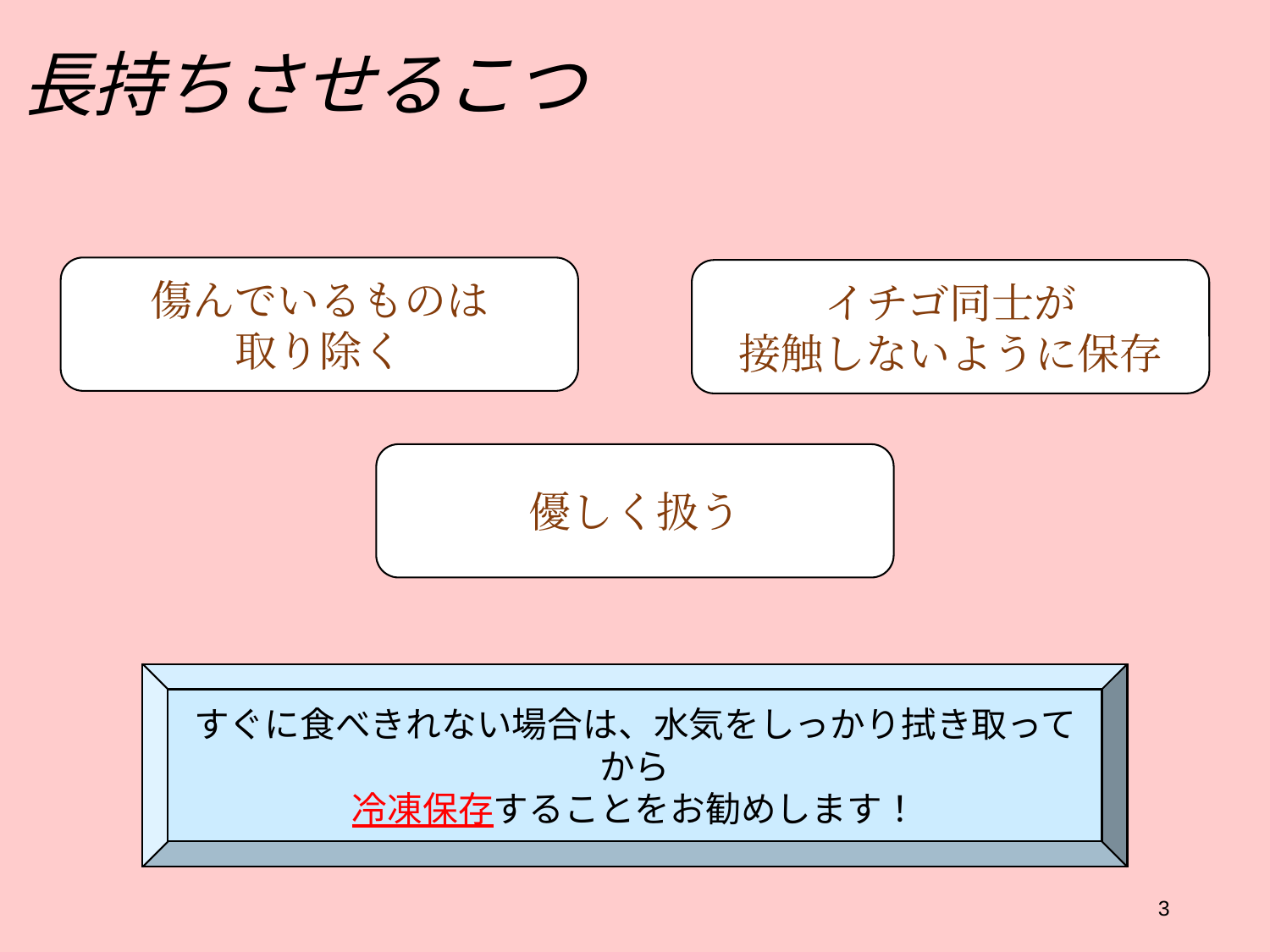

長持ちさせるこつ
傷んでいるものは
取り除く
イチゴ同士が
接触しないように保存
優しく扱う
すぐに食べきれない場合は、水気をしっかり拭き取ってから
冷凍保存することをお勧めします！
3